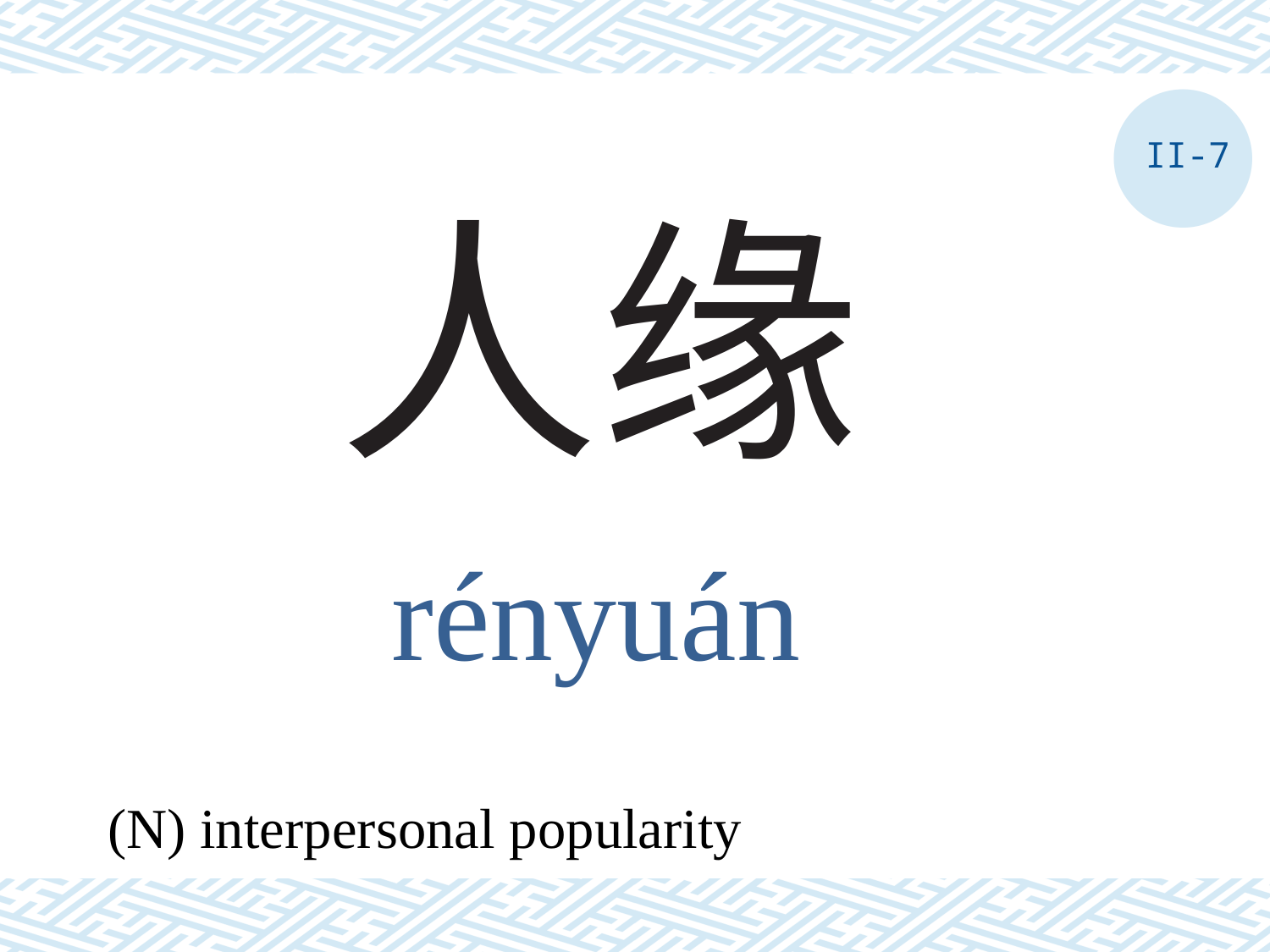

II-7

# 人缘
rényuán
(N) interpersonal popularity